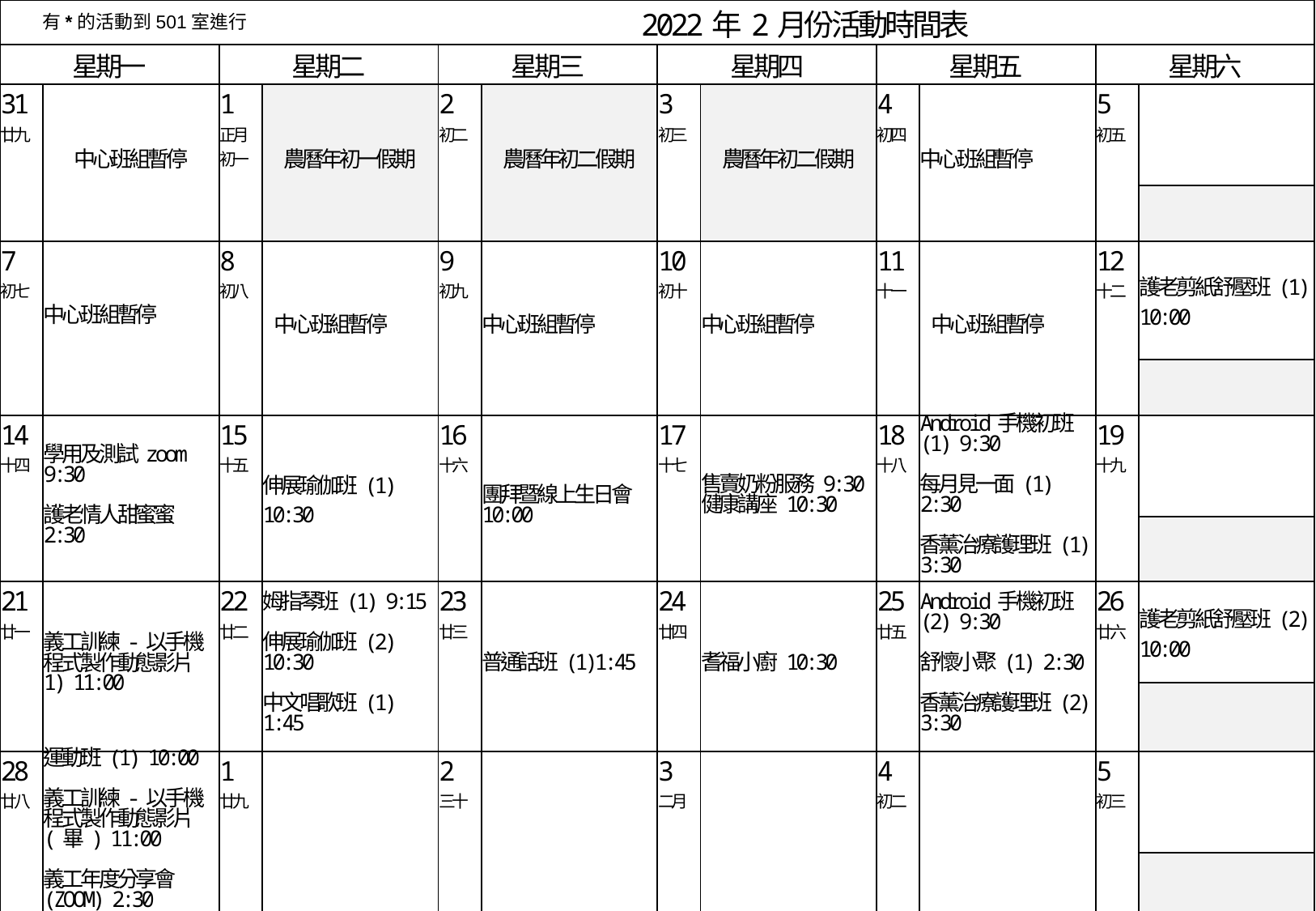

| 2022年2月份活動時間表 |  |  |  |  |  |  |  |  |  |  |  |
| --- | --- | --- | --- | --- | --- | --- | --- | --- | --- | --- | --- |
| 星期一 |  | 星期二 |  | 星期三 |  | 星期四 |  | 星期五 |  | 星期六 |  |
| 31 廿九 | 中心班組暫停 | 1 正月 初一 | 農曆年初一假期 | 2 初二 | 農曆年初二假期 | 3 初三 | 農曆年初二假期 | 4 初四 | 中心班組暫停 | 5 初五 |  |
|  |  |  |  |  |  |  |  |  |  |  |  |
| 7 初七 | 中心班組暫停 | 8 初八 | 中心班組暫停 | 9 初九 | 中心班組暫停 | 10 初十 | 中心班組暫停 | 11 十一 | 中心班組暫停 | 12 十二 | 護老剪紙舒壓班(1) 10:00 |
|  |  |  |  |  |  |  |  |  |  |  |  |
| 14 十四 | 學用及測試zoom 9:30 護老情人甜蜜蜜 2:30 | 15 十五 | 伸展瑜伽班(1) 10:30 | 16 十六 | 團拜暨線上生日會 10:00 | 17 十七 | 售賣奶粉服務 9:30 健康講座 10:30 | 18 十八 | Android手機初班 (1) 9:30 每月見一面(1) 2:30 香薰治療護理班(1) 3:30 | 19 十九 |  |
|  |  |  |  |  |  |  |  |  |  |  |  |
| 21 廿一 | 義工訓練-以手機程式製作動態影片1) 11:00 | 22 廿二 | 姆指琴班(1) 9:15 伸展瑜伽班(2) 10:30 中文唱歌班(1) 1:45 | 23 廿三 | 普通話班(1)1:45 | 24 廿四 | 耆福小廚 10:30 | 25 廿五 | Android手機初班 (2) 9:30 舒懷小聚(1) 2:30 香薰治療護理班(2) 3:30 | 26 廿六 | 護老剪紙舒壓班(2) 10:00 |
|  |  |  |  |  |  |  |  |  |  |  |  |
| 28 廿八 | 運動班(1) 10:00 義工訓練-以手機程式製作動態影片(畢) 11:00 義工年度分享會 (ZOOM) 2:30 | 1 廿九 |  | 2 三十 |  | 3 二月 |  | 4 初二 |  | 5 初三 |  |
|  |  |  |  |  |  |  |  |  |  |  |  |
有*的活動到501室進行